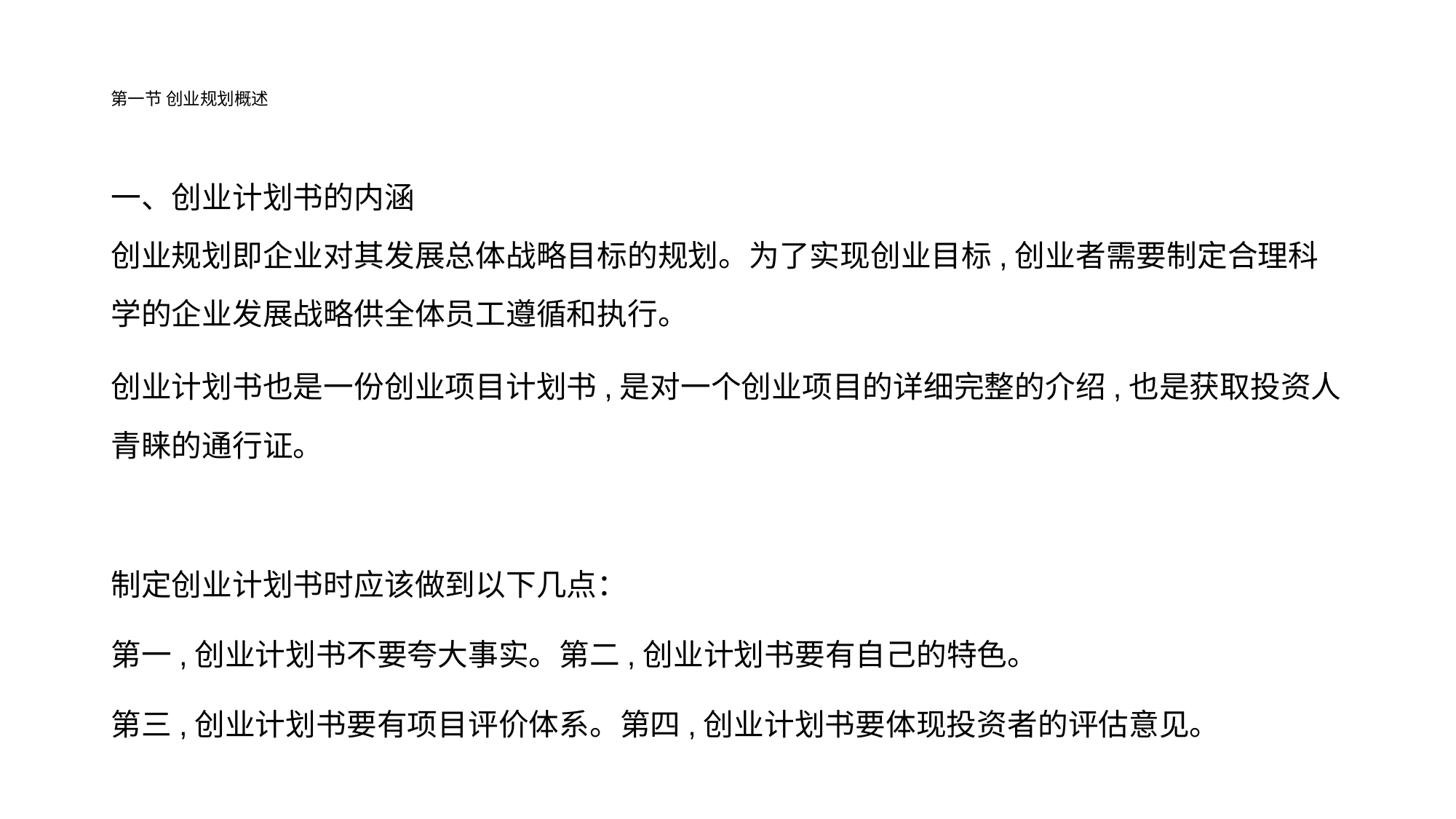

# 第一节 创业规划概述
一、创业计划书的内涵
创业规划即企业对其发展总体战略目标的规划。为了实现创业目标,创业者需要制定合理科学的企业发展战略供全体员工遵循和执行。
创业计划书也是一份创业项目计划书,是对一个创业项目的详细完整的介绍,也是获取投资人青睐的通行证。

制定创业计划书时应该做到以下几点：
第一,创业计划书不要夸大事实。第二,创业计划书要有自己的特色。
第三,创业计划书要有项目评价体系。第四,创业计划书要体现投资者的评估意见。